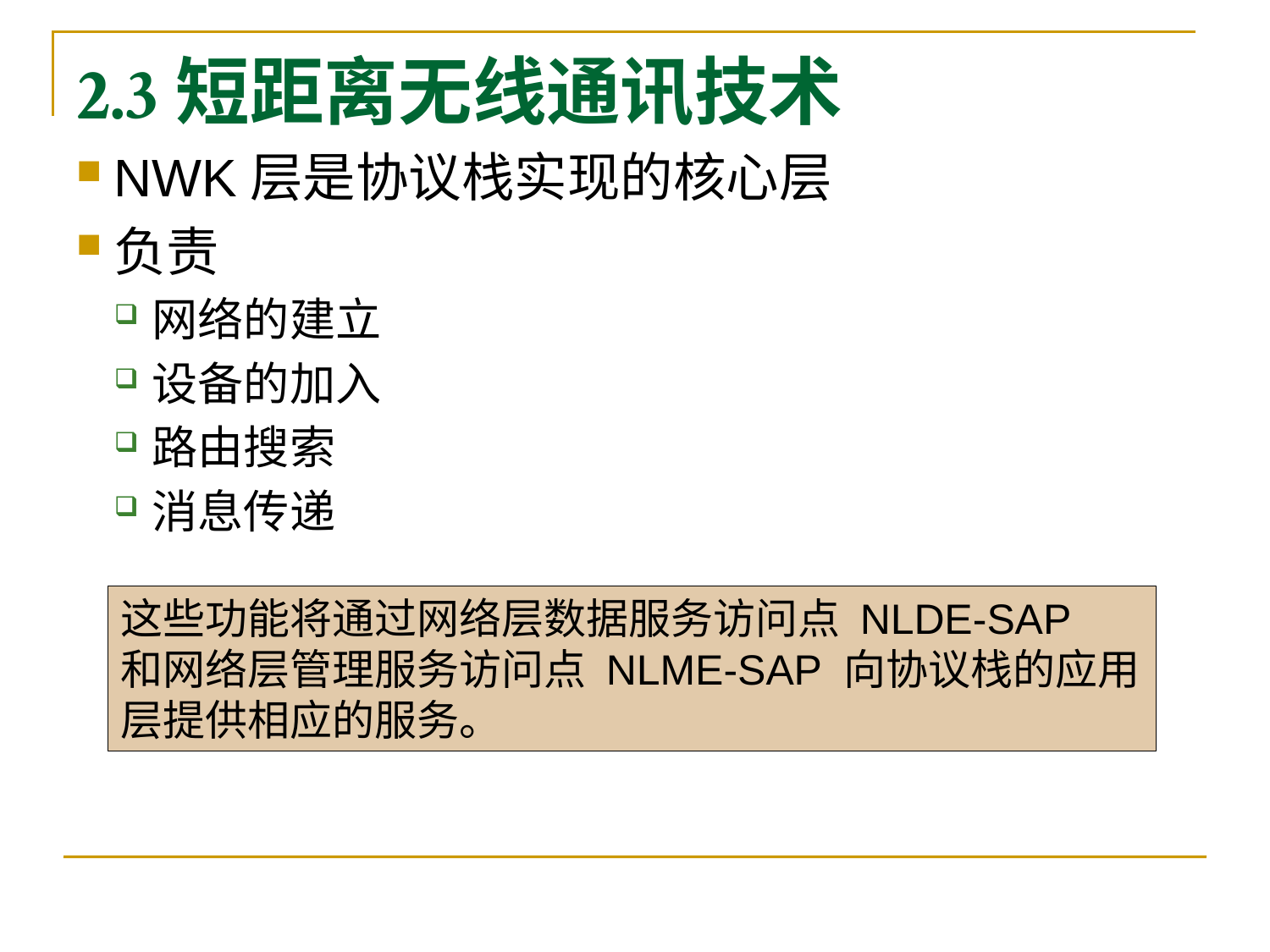

# 2.3短距离无线通讯技术
NWK层是协议栈实现的核心层
负责
网络的建立
设备的加入
路由搜索
消息传递
这些功能将通过网络层数据服务访问点 NLDE-SAP
和网络层管理服务访问点 NLME-SAP 向协议栈的应用层提供相应的服务。